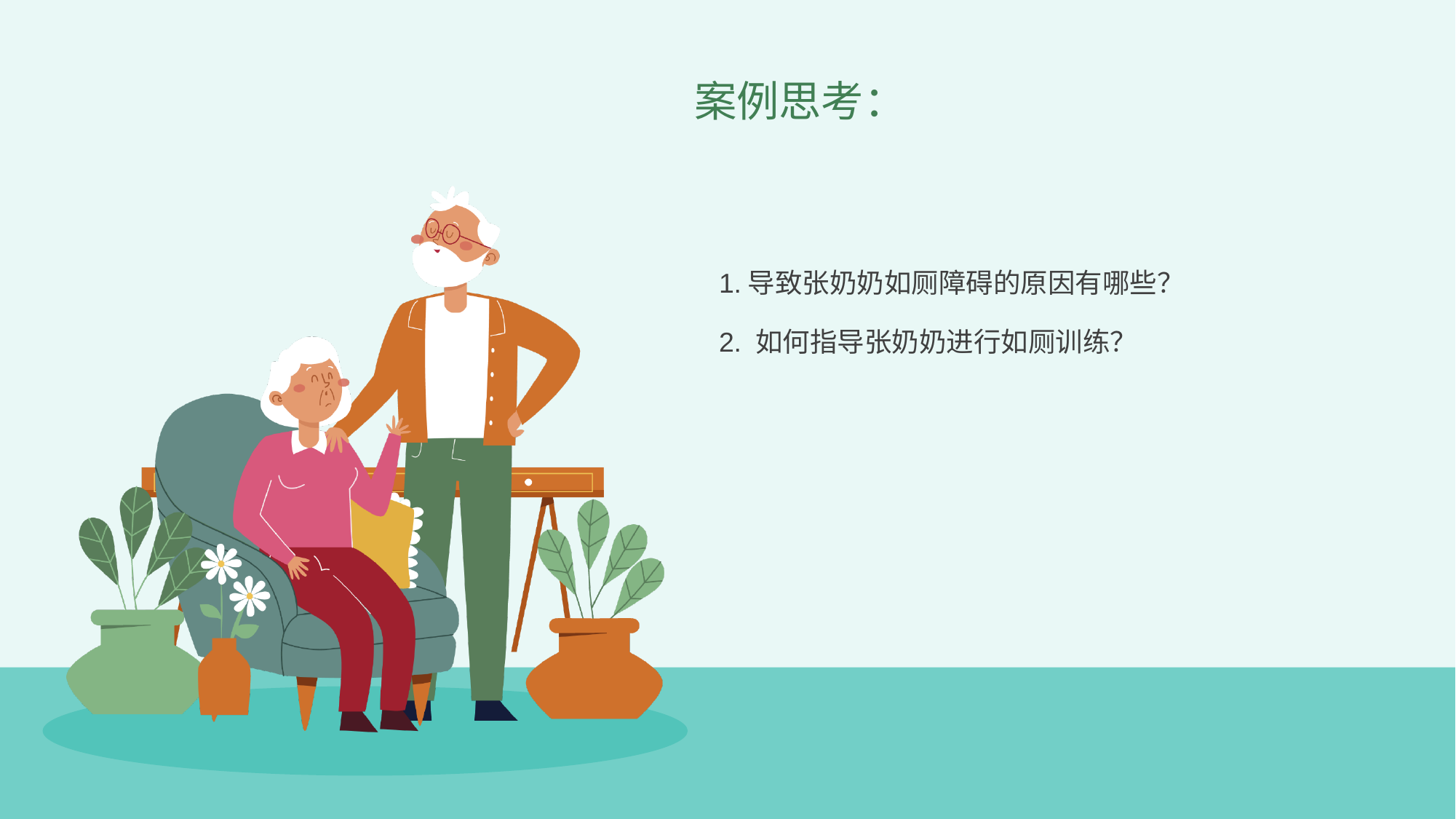

案例思考：

1.导致张奶奶如厕障碍的原因有哪些？
2. 如何指导张奶奶进行如厕训练？